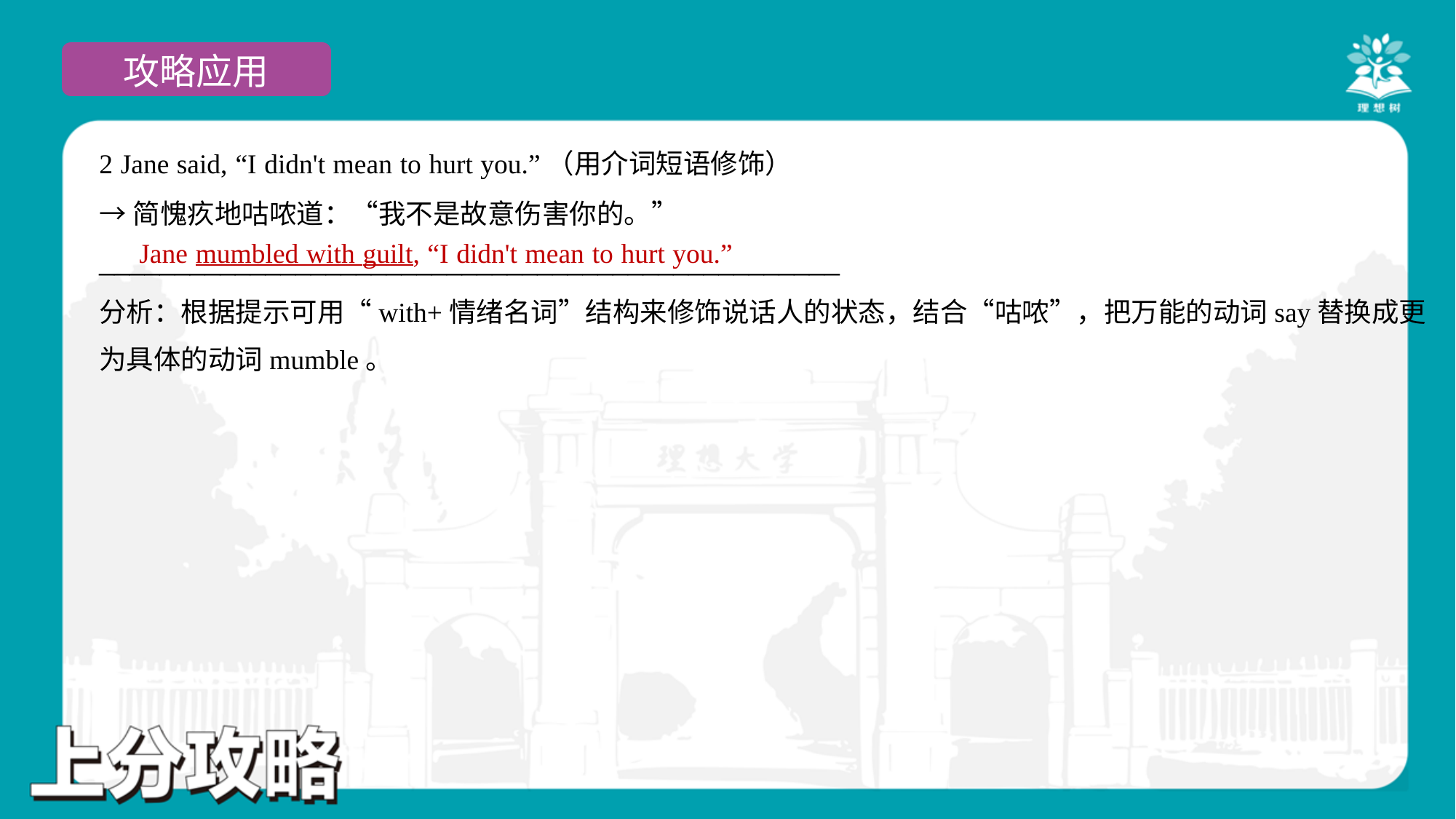

2 Jane said, “I didn't mean to hurt you.”（用介词短语修饰）
→简愧疚地咕哝道：“我不是故意伤害你的。”
_________________________________________________
Jane mumbled with guilt, “I didn't mean to hurt you.”
分析：根据提示可用“with+情绪名词”结构来修饰说话人的状态，结合“咕哝”，把万能的动词say替换成更
为具体的动词mumble。